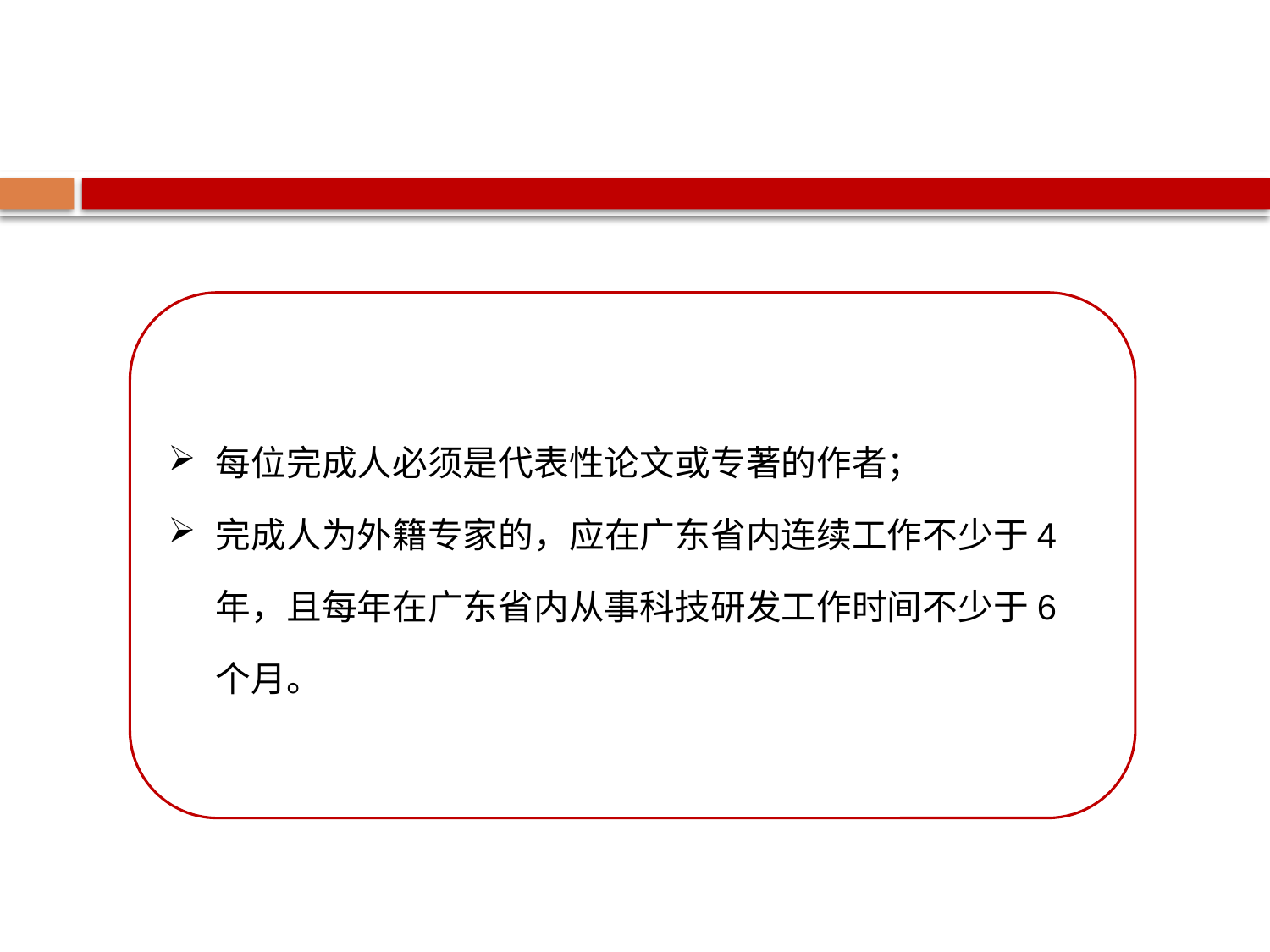

每位完成人必须是代表性论文或专著的作者；
完成人为外籍专家的，应在广东省内连续工作不少于4年，且每年在广东省内从事科技研发工作时间不少于6个月。